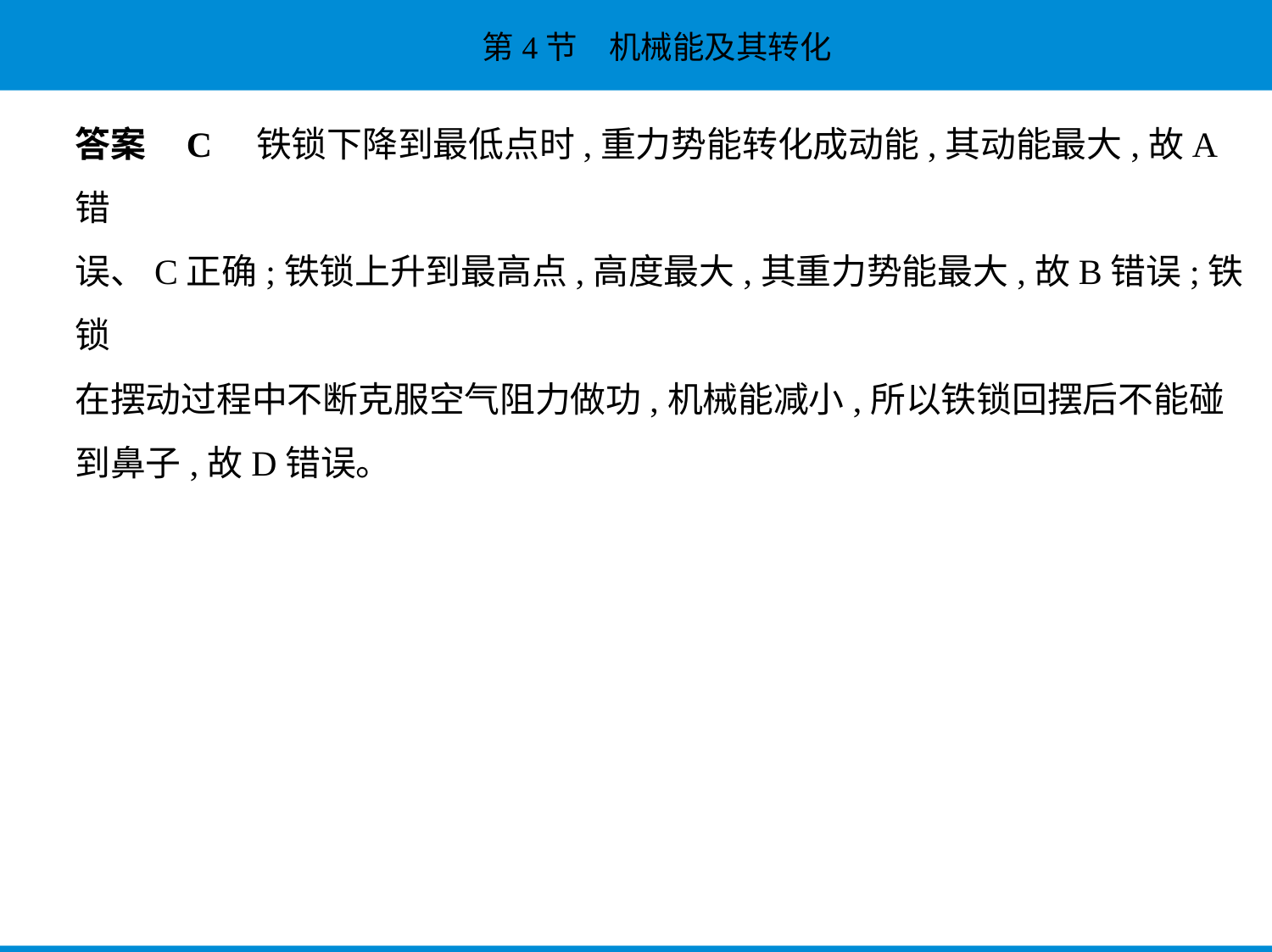

答案    C　铁锁下降到最低点时,重力势能转化成动能,其动能最大,故A错
误、C正确;铁锁上升到最高点,高度最大,其重力势能最大,故B错误;铁锁
在摆动过程中不断克服空气阻力做功,机械能减小,所以铁锁回摆后不能碰
到鼻子,故D错误。